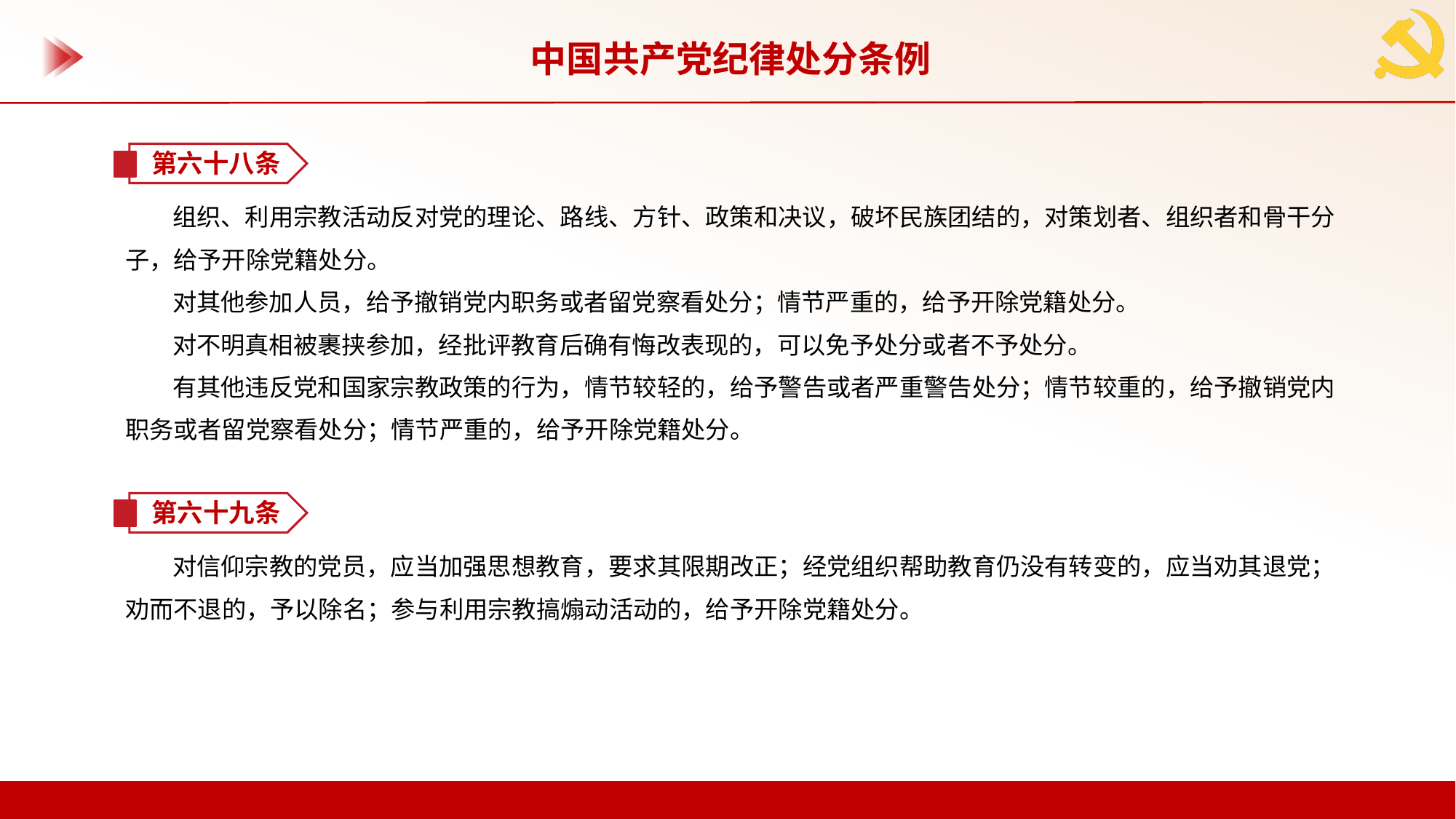

中国共产党纪律处分条例
第六十八条

组织、利用宗教活动反对党的理论、路线、方针、政策和决议，破坏民族团结的，对策划者、组织者和骨干分子，给予开除党籍处分。
对其他参加人员，给予撤销党内职务或者留党察看处分；情节严重的，给予开除党籍处分。
对不明真相被裹挟参加，经批评教育后确有悔改表现的，可以免予处分或者不予处分。
有其他违反党和国家宗教政策的行为，情节较轻的，给予警告或者严重警告处分；情节较重的，给予撤销党内职务或者留党察看处分；情节严重的，给予开除党籍处分。
第六十九条

对信仰宗教的党员，应当加强思想教育，要求其限期改正；经党组织帮助教育仍没有转变的，应当劝其退党；劝而不退的，予以除名；参与利用宗教搞煽动活动的，给予开除党籍处分。